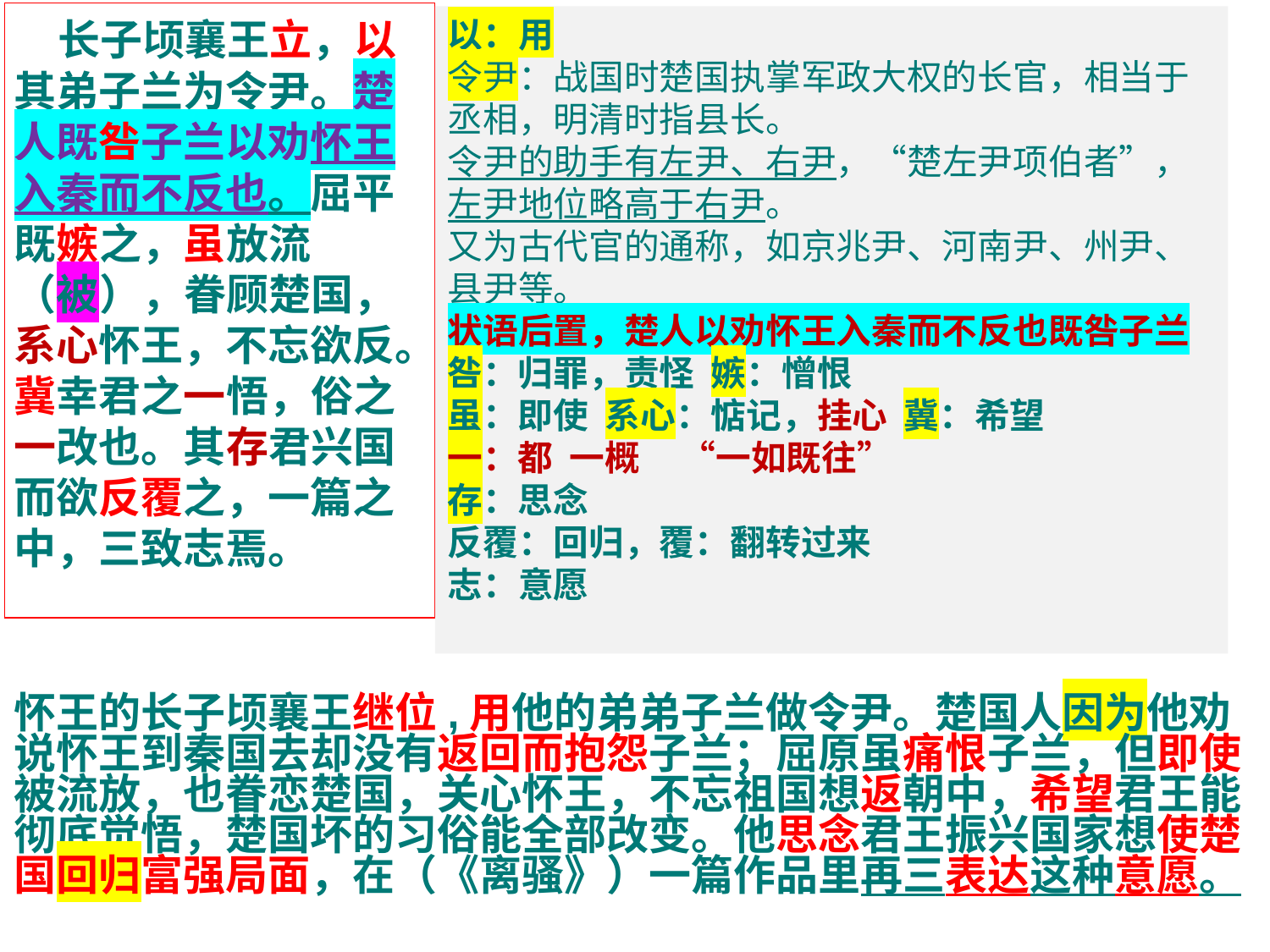

长子顷襄王立，以其弟子兰为令尹。楚人既咎子兰以劝怀王入秦而不反也。屈平既嫉之，虽放流（被），眷顾楚国，系心怀王，不忘欲反。冀幸君之一悟，俗之一改也。其存君兴国而欲反覆之，一篇之中，三致志焉。

以：用
令尹：战国时楚国执掌军政大权的长官，相当于丞相，明清时指县长。
令尹的助手有左尹、右尹，“楚左尹项伯者”，左尹地位略高于右尹。
又为古代官的通称，如京兆尹、河南尹、州尹、县尹等。
状语后置，楚人以劝怀王入秦而不反也既咎子兰咎：归罪，责怪  嫉：憎恨
虽：即使  系心：惦记，挂心  冀：希望
一：都  一概     “一如既往”
存：思念
反覆：回归，覆：翻转过来
志：意愿

怀王的长子顷襄王继位,用他的弟弟子兰做令尹。楚国人因为他劝说怀王到秦国去却没有返回而抱怨子兰；屈原虽痛恨子兰，但即使被流放，也眷恋楚国，关心怀王，不忘祖国想返朝中，希望君王能彻底觉悟，楚国坏的习俗能全部改变。他思念君王振兴国家想使楚国回归富强局面，在（《离骚》）一篇作品里再三表达这种意愿。